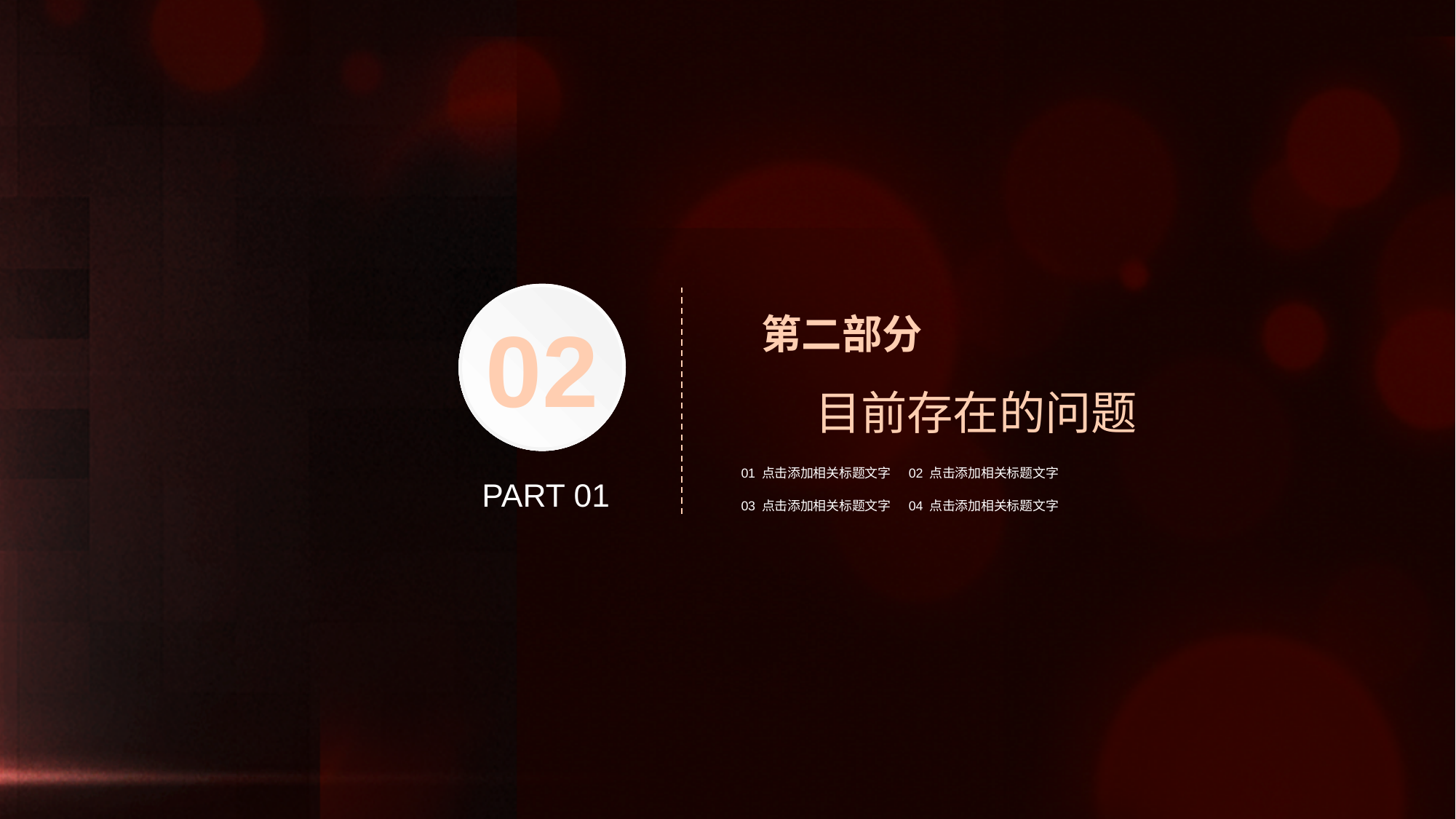

第二部分
   目前存在的问题
02
01 点击添加相关标题文字
02 点击添加相关标题文字
PART 01
03 点击添加相关标题文字
04 点击添加相关标题文字